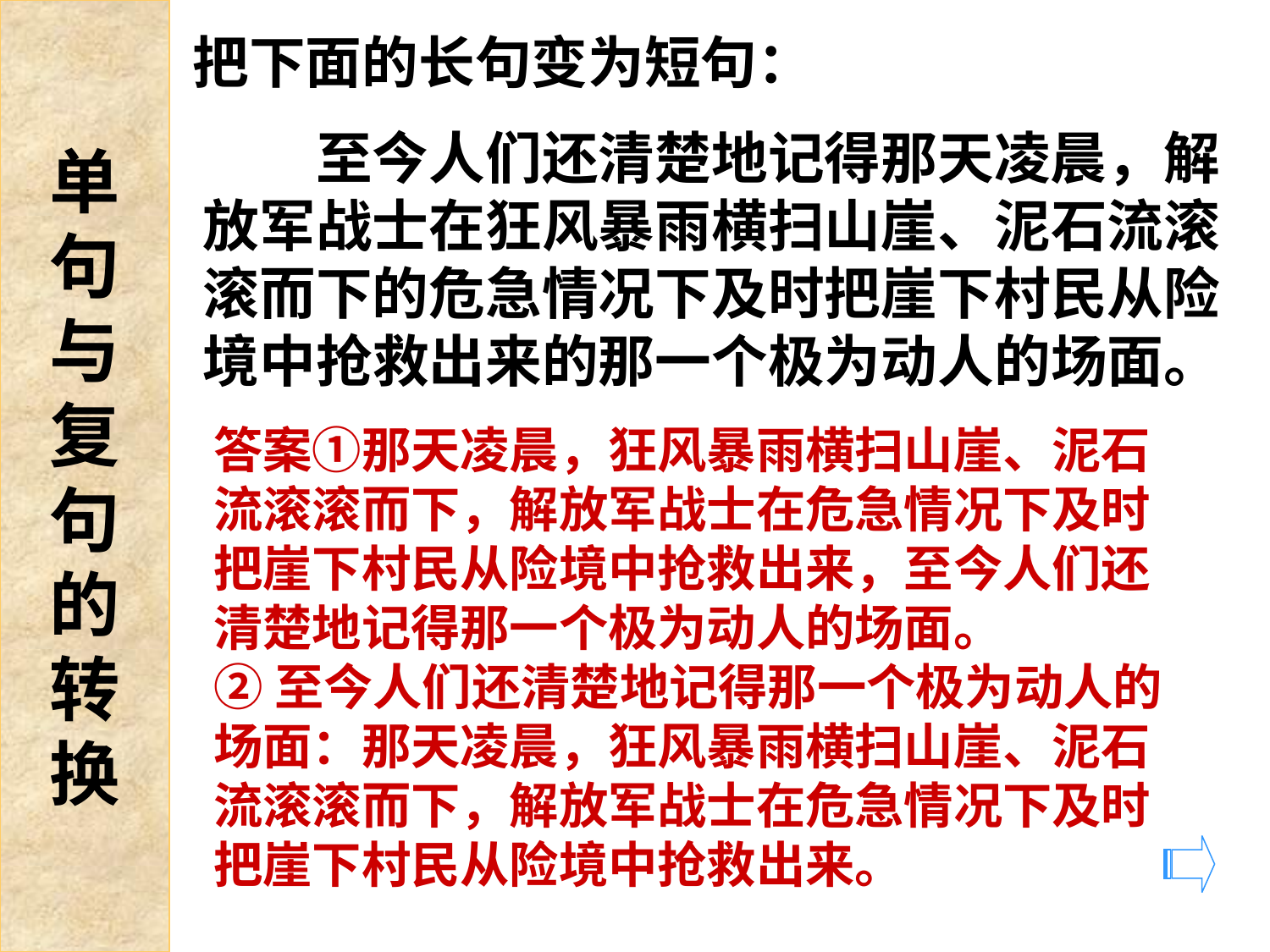

单
句
与
复
句
的
转
换
把下面的长句变为短句：
　　至今人们还清楚地记得那天凌晨，解放军战士在狂风暴雨横扫山崖、泥石流滚滚而下的危急情况下及时把崖下村民从险境中抢救出来的那一个极为动人的场面。
答案①那天凌晨，狂风暴雨横扫山崖、泥石流滚滚而下，解放军战士在危急情况下及时把崖下村民从险境中抢救出来，至今人们还清楚地记得那一个极为动人的场面。
②至今人们还清楚地记得那一个极为动人的场面：那天凌晨，狂风暴雨横扫山崖、泥石流滚滚而下，解放军战士在危急情况下及时把崖下村民从险境中抢救出来。